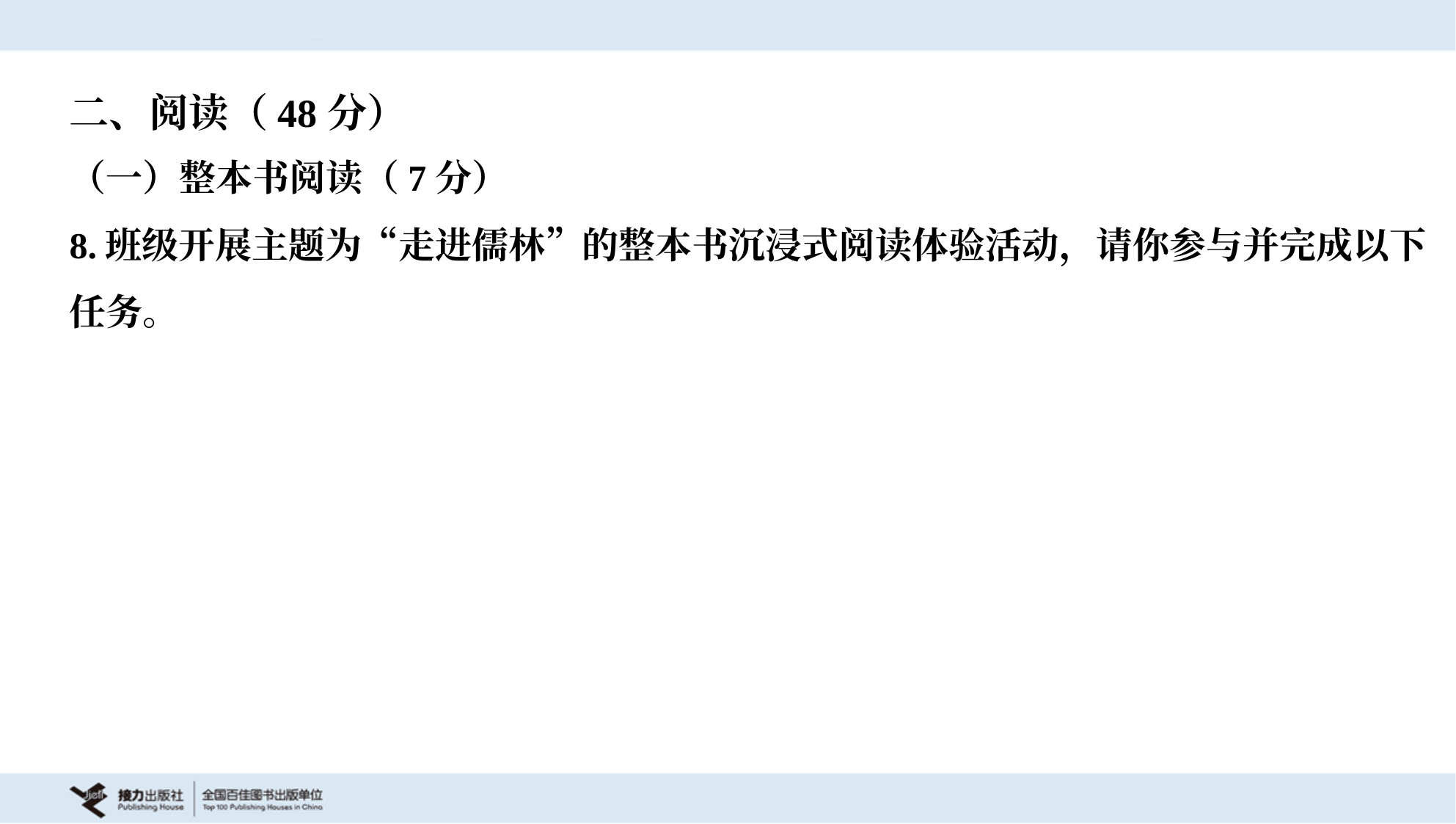

二、阅读（48分）
（一）整本书阅读（7分）
8.班级开展主题为“走进儒林”的整本书沉浸式阅读体验活动，请你参与并完成以下
任务。